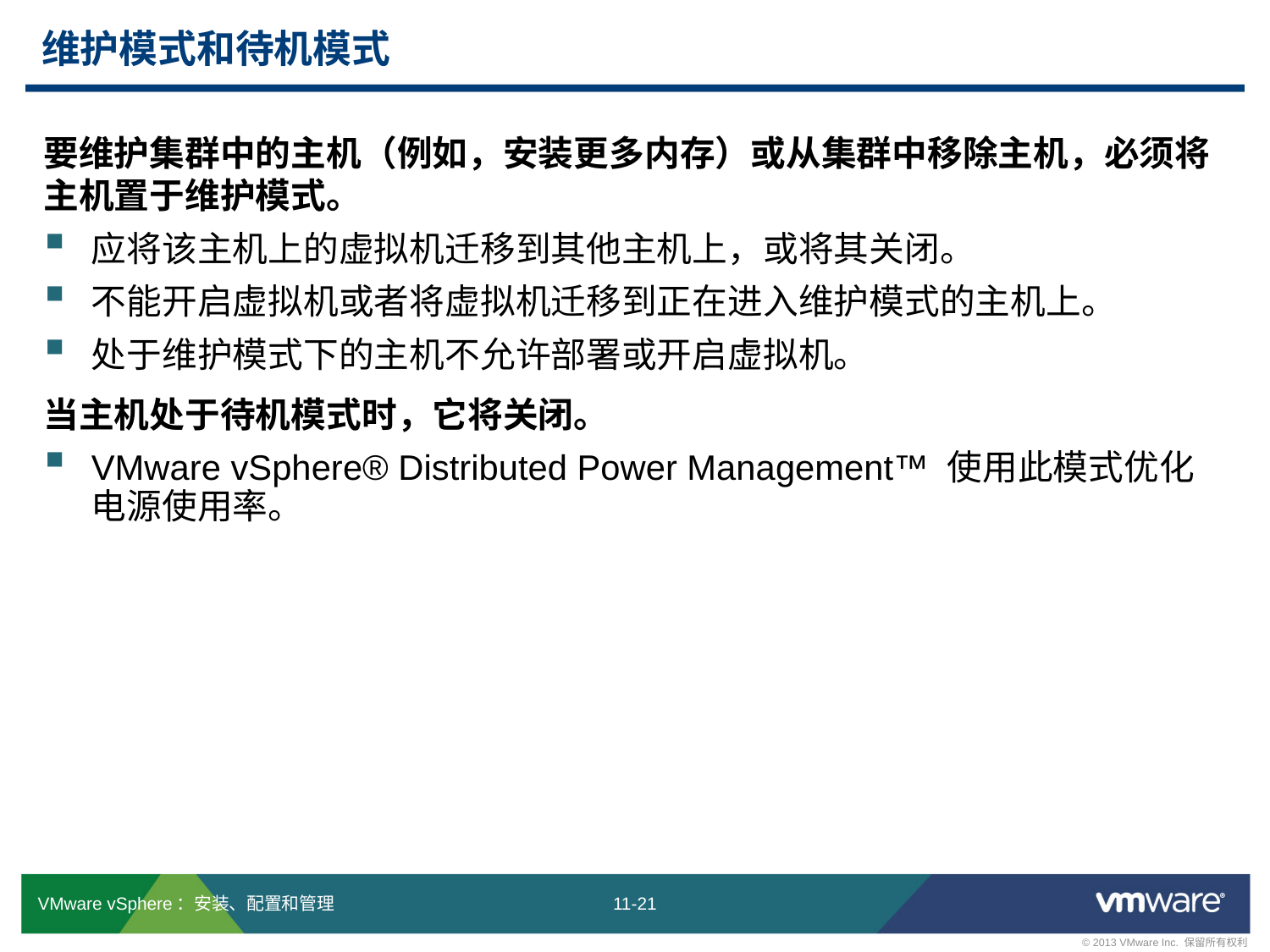

# 维护模式和待机模式
要维护集群中的主机（例如，安装更多内存）或从集群中移除主机，必须将主机置于维护模式。
应将该主机上的虚拟机迁移到其他主机上，或将其关闭。
不能开启虚拟机或者将虚拟机迁移到正在进入维护模式的主机上。
处于维护模式下的主机不允许部署或开启虚拟机。
当主机处于待机模式时，它将关闭。
VMware vSphere® Distributed Power Management™ 使用此模式优化电源使用率。